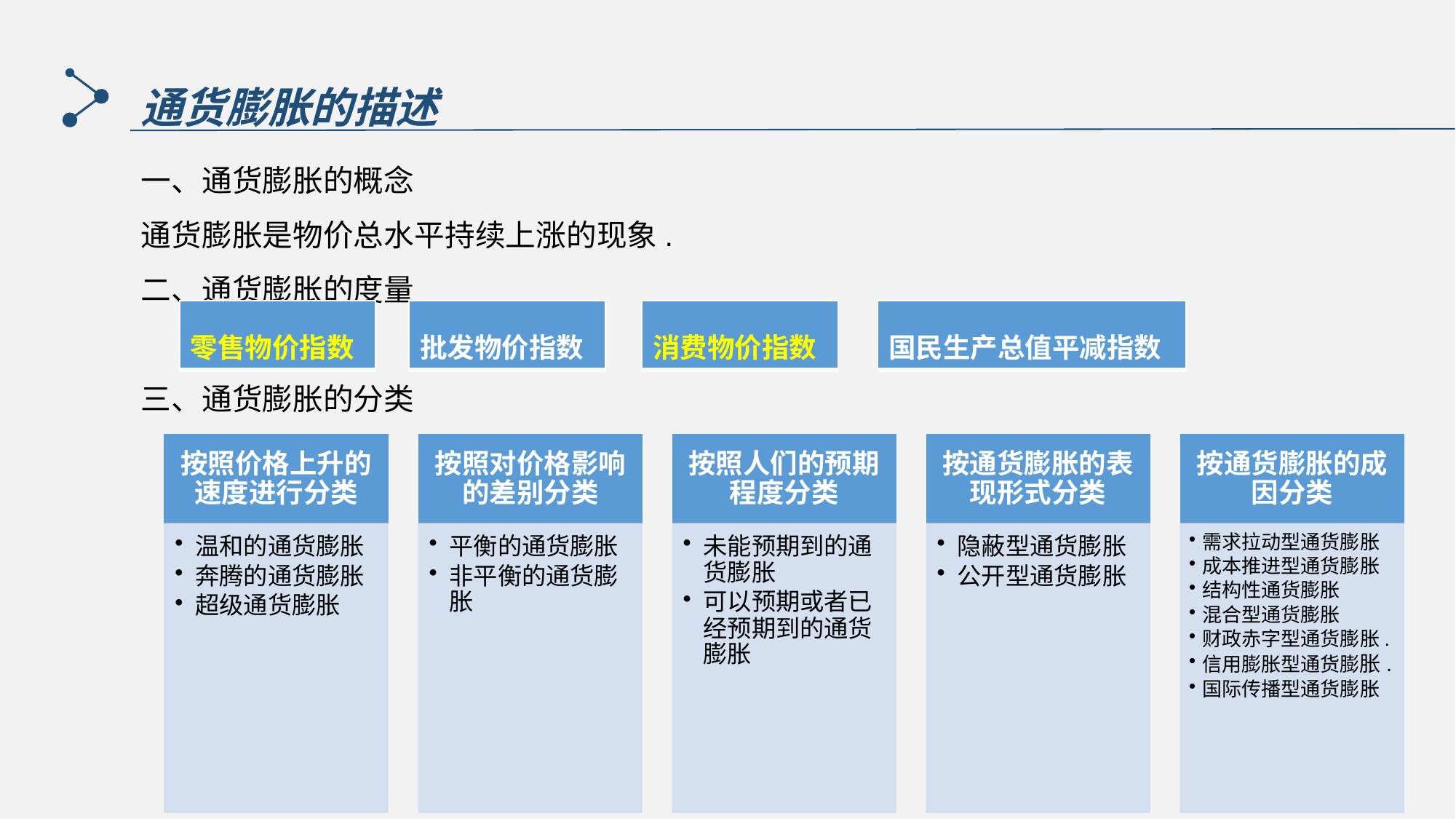

通货膨胀的描述
一、通货膨胀的概念
通货膨胀是物价总水平持续上涨的现象.
二、通货膨胀的度量

三、通货膨胀的分类
| 零售物价指数 |
| --- |
| 批发物价指数 |
| --- |
| 消费物价指数 |
| --- |
| 国民生产总值平减指数 |
| --- |
按照价格上升的速度进行分类
温和的通货膨胀
奔腾的通货膨胀
超级通货膨胀
按照对价格影响的差别分类
平衡的通货膨胀
非平衡的通货膨胀
按照人们的预期程度分类
未能预期到的通货膨胀
可以预期或者已经预期到的通货膨胀
按通货膨胀的表现形式分类
隐蔽型通货膨胀
公开型通货膨胀
按通货膨胀的成因分类
需求拉动型通货膨胀
成本推进型通货膨胀
结构性通货膨胀
混合型通货膨胀
财政赤字型通货膨胀.
信用膨胀型通货膨胀.
国际传播型通货膨胀